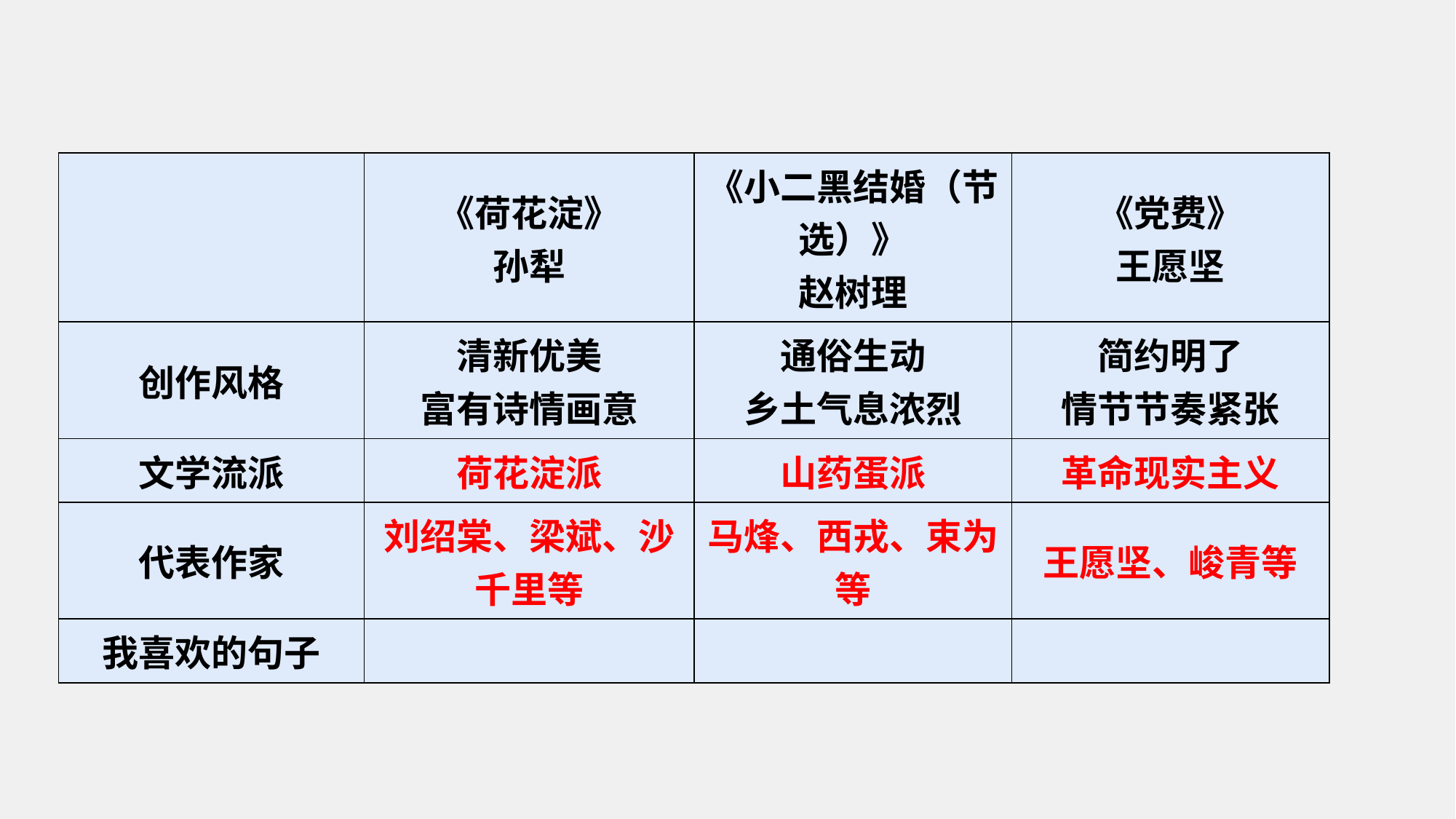

|  | 《荷花淀》 孙犁 | 《小二黑结婚（节选）》 赵树理 | 《党费》 王愿坚 |
| --- | --- | --- | --- |
| 创作风格 | 清新优美 富有诗情画意 | 通俗生动 乡土气息浓烈 | 简约明了 情节节奏紧张 |
| 文学流派 | 荷花淀派 | 山药蛋派 | 革命现实主义 |
| 代表作家 | 刘绍棠、梁斌、沙千里等 | 马烽、西戎、束为等 | 王愿坚、峻青等 |
| 我喜欢的句子 |  |  |  |